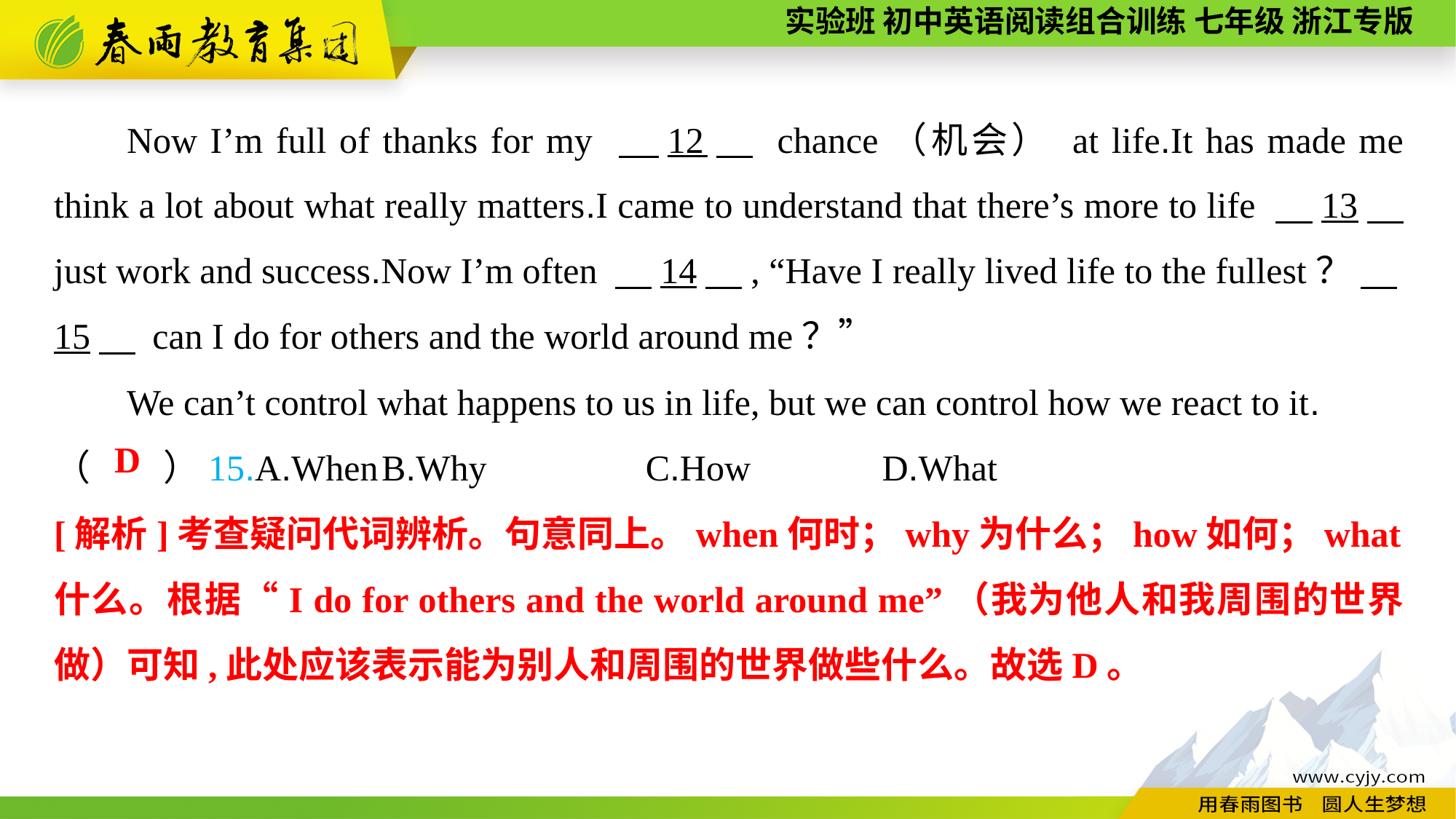

Now I’m full of thanks for my 　12　 chance（机会） at life.It has made me think a lot about what really matters.I came to understand that there’s more to life 　13　 just work and success.Now I’m often 　14　, “Have I really lived life to the fullest？ 　15　 can I do for others and the world around me？”
We can’t control what happens to us in life, but we can control how we react to it.
（　　）15.A.When	B.Why	                 C.How	       D.What
D
[解析]考查疑问代词辨析。句意同上。when何时；why为什么；how如何；what什么。根据“I do for others and the world around me”（我为他人和我周围的世界做）可知,此处应该表示能为别人和周围的世界做些什么。故选D。